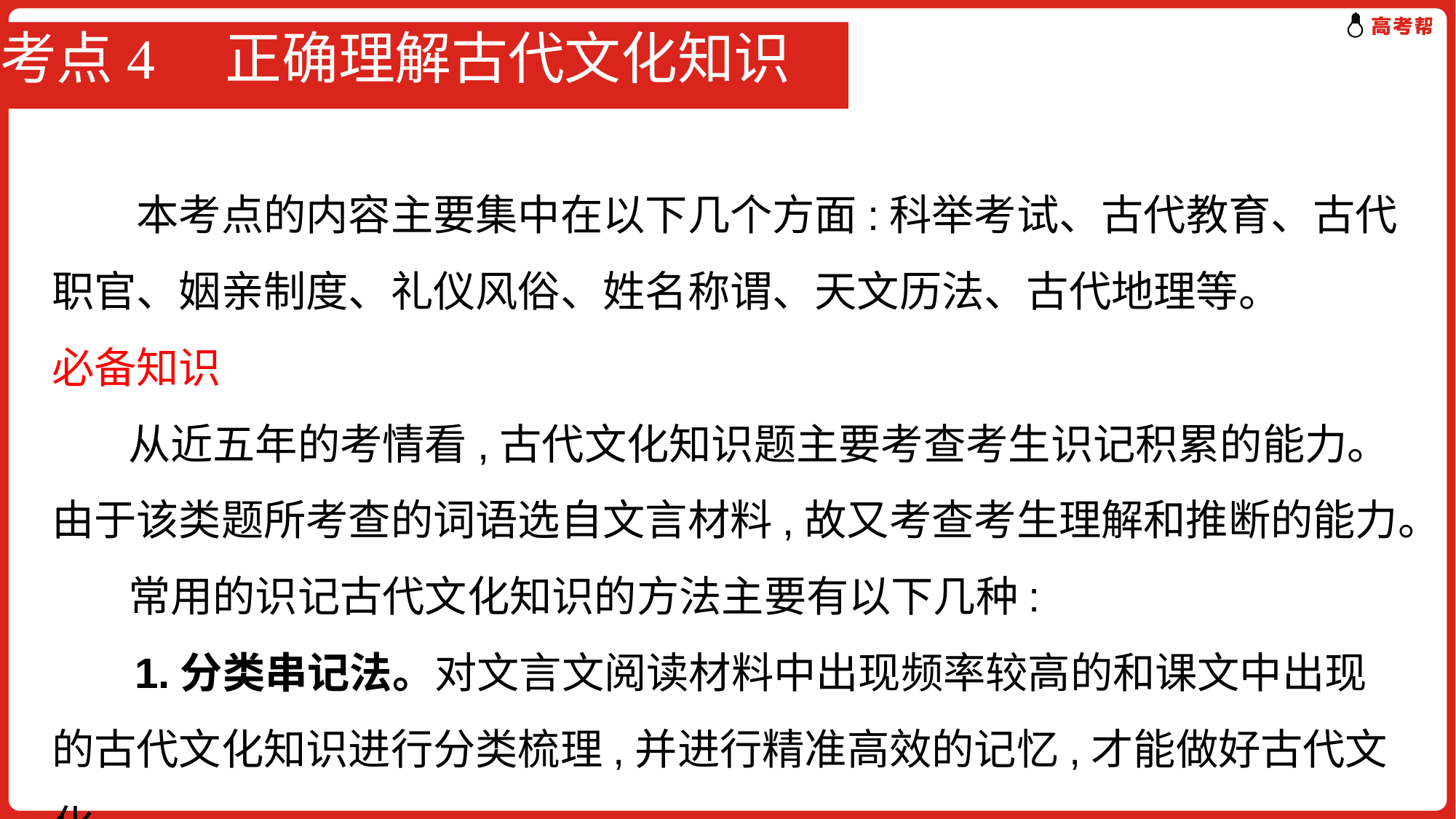

# 考点4　正确理解古代文化知识
　　本考点的内容主要集中在以下几个方面:科举考试、古代教育、古代职官、姻亲制度、礼仪风俗、姓名称谓、天文历法、古代地理等。
必备知识
       从近五年的考情看,古代文化知识题主要考查考生识记积累的能力。由于该类题所考查的词语选自文言材料,故又考查考生理解和推断的能力。
       常用的识记古代文化知识的方法主要有以下几种:
       1.分类串记法。对文言文阅读材料中出现频率较高的和课文中出现的古代文化知识进行分类梳理,并进行精准高效的记忆,才能做好古代文化